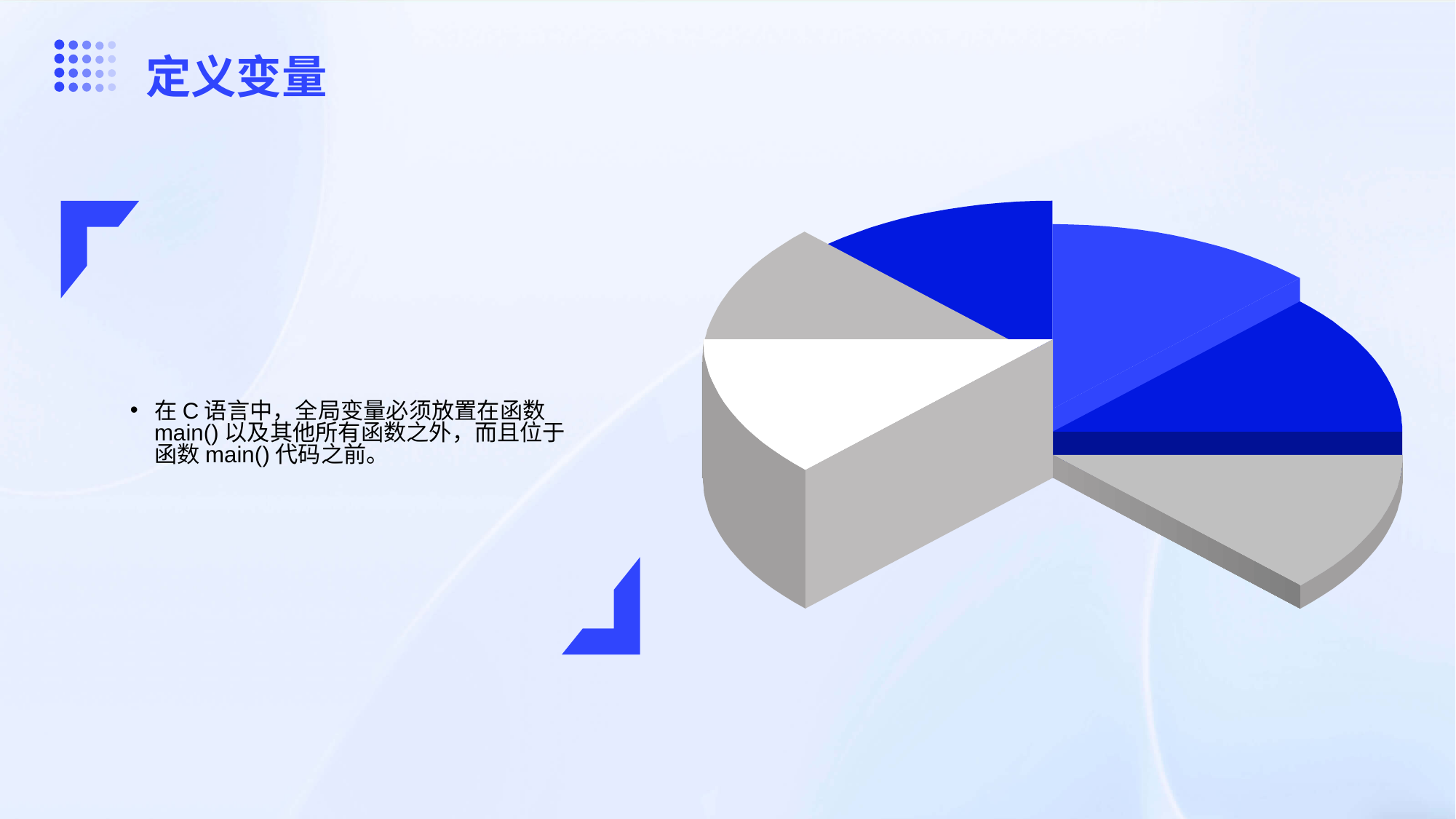

定义变量

在C语言中，全局变量必须放置在函数main()以及其他所有函数之外，而且位于函数main()代码之前。